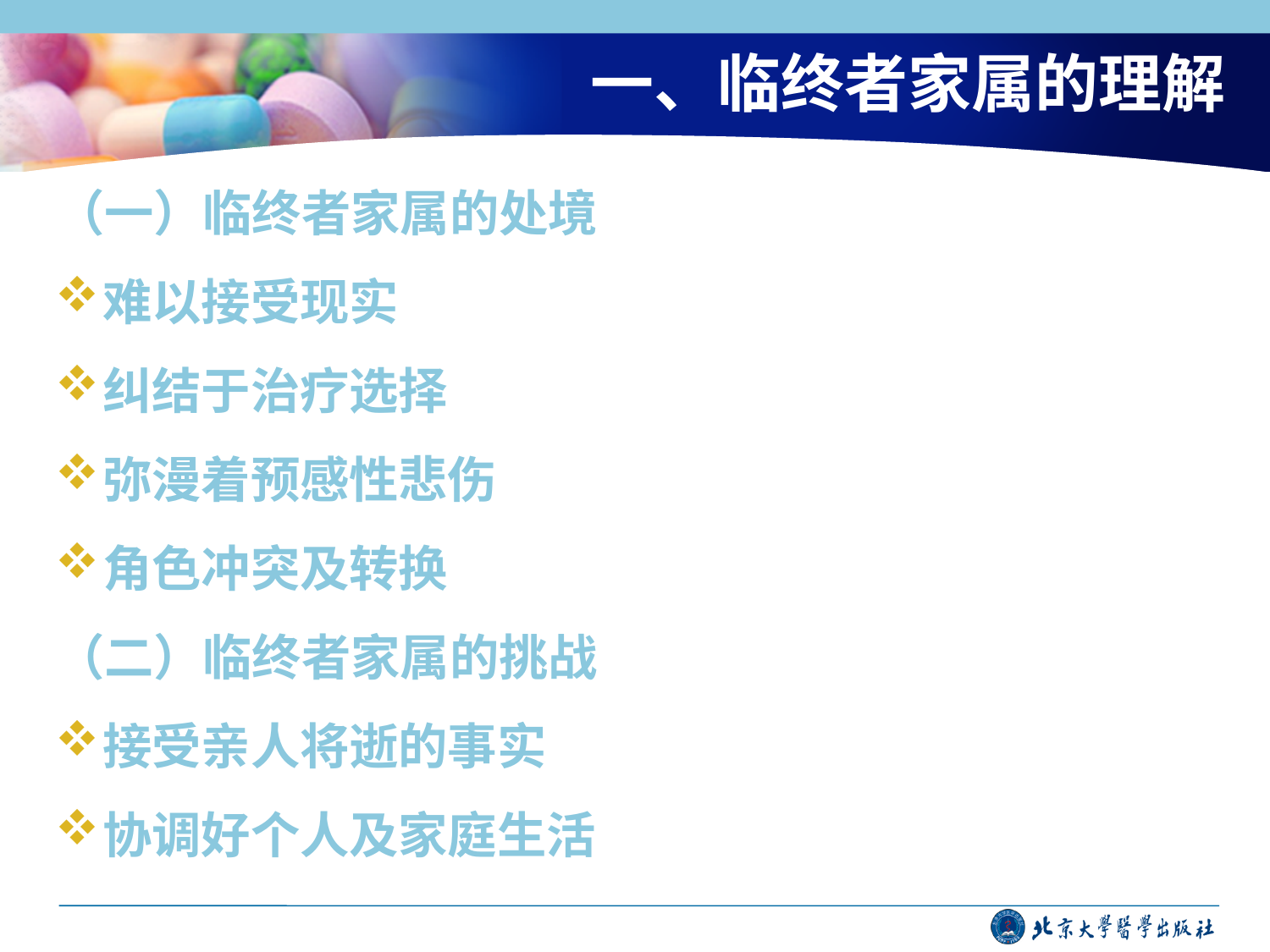

# 一、临终者家属的理解
（一）临终者家属的处境
难以接受现实
纠结于治疗选择
弥漫着预感性悲伤
角色冲突及转换
（二）临终者家属的挑战
接受亲人将逝的事实
协调好个人及家庭生活